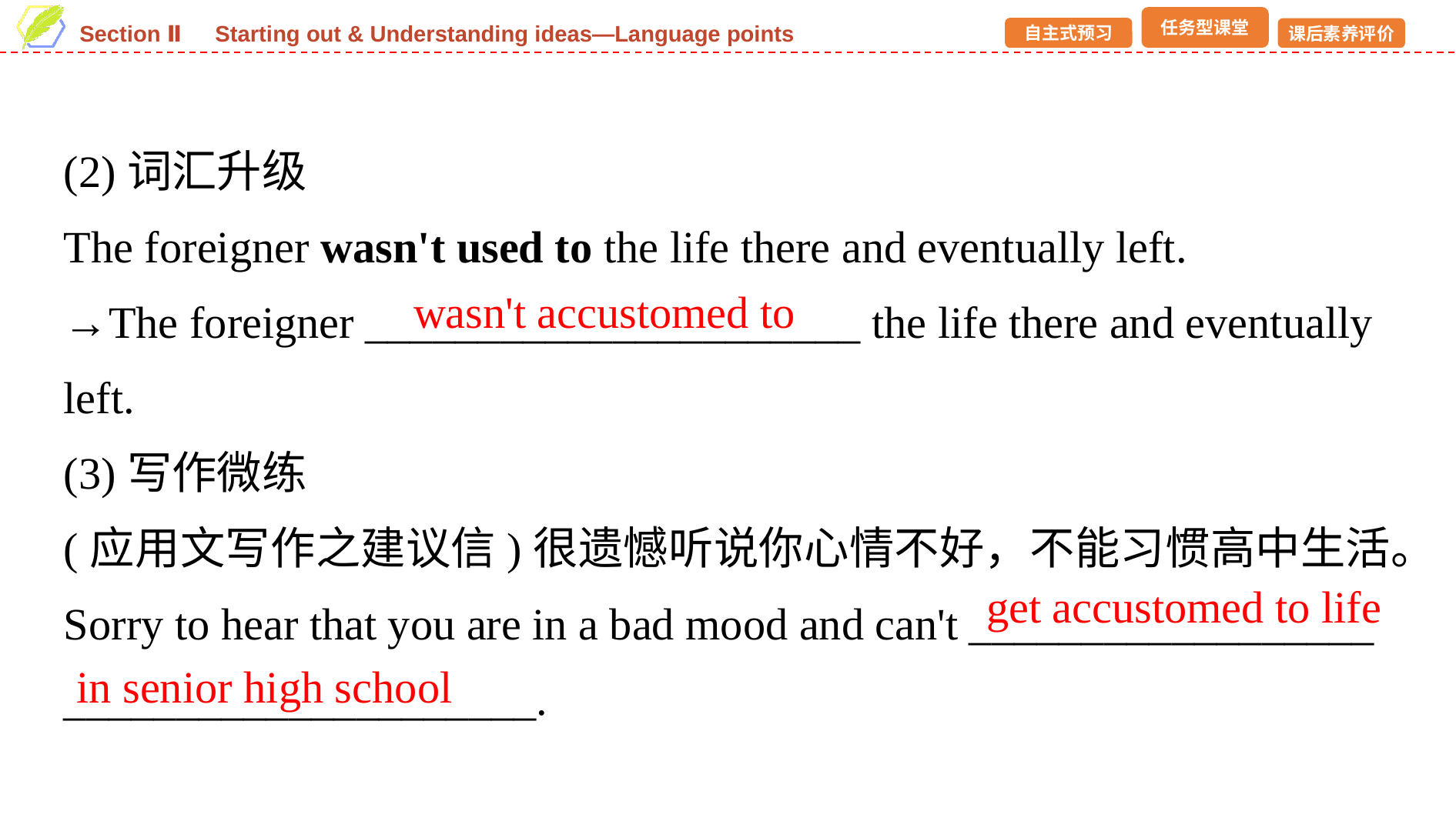

(2)词汇升级
The foreigner wasn't used to the life there and eventually left.
→The foreigner ______________________ the life there and eventually left.
(3)写作微练
(应用文写作之建议信)很遗憾听说你心情不好，不能习惯高中生活。
Sorry to hear that you are in a bad mood and can't __________________ _____________________.
wasn't accustomed to
get accustomed to life
in senior high school